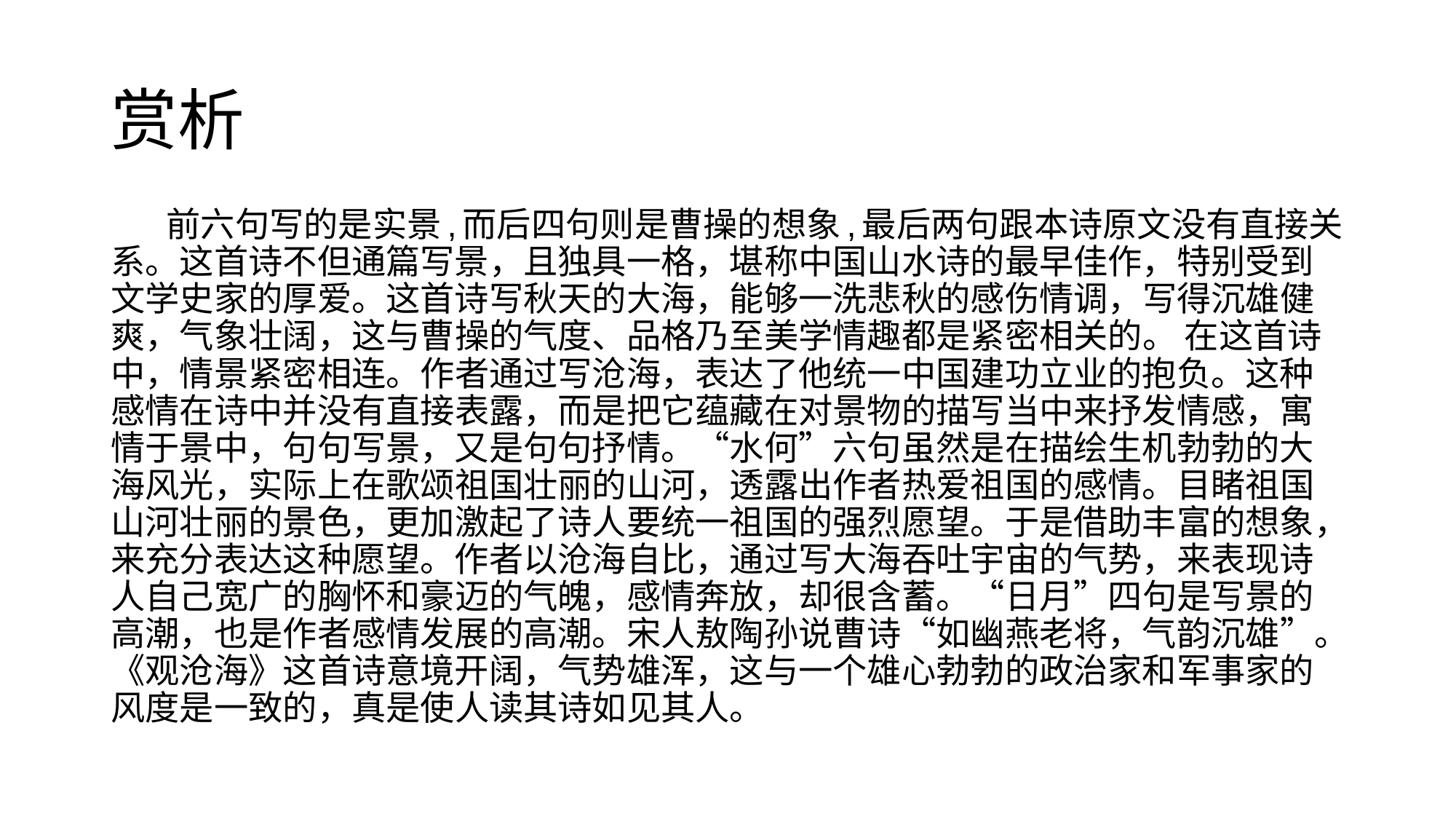

# 赏析
前六句写的是实景,而后四句则是曹操的想象,最后两句跟本诗原文没有直接关系。这首诗不但通篇写景，且独具一格，堪称中国山水诗的最早佳作，特别受到文学史家的厚爱。这首诗写秋天的大海，能够一洗悲秋的感伤情调，写得沉雄健爽，气象壮阔，这与曹操的气度、品格乃至美学情趣都是紧密相关的。 在这首诗中，情景紧密相连。作者通过写沧海，表达了他统一中国建功立业的抱负。这种感情在诗中并没有直接表露，而是把它蕴藏在对景物的描写当中来抒发情感，寓情于景中，句句写景，又是句句抒情。“水何”六句虽然是在描绘生机勃勃的大海风光，实际上在歌颂祖国壮丽的山河，透露出作者热爱祖国的感情。目睹祖国山河壮丽的景色，更加激起了诗人要统一祖国的强烈愿望。于是借助丰富的想象，来充分表达这种愿望。作者以沧海自比，通过写大海吞吐宇宙的气势，来表现诗人自己宽广的胸怀和豪迈的气魄，感情奔放，却很含蓄。“日月”四句是写景的高潮，也是作者感情发展的高潮。宋人敖陶孙说曹诗“如幽燕老将，气韵沉雄”。《观沧海》这首诗意境开阔，气势雄浑，这与一个雄心勃勃的政治家和军事家的风度是一致的，真是使人读其诗如见其人。